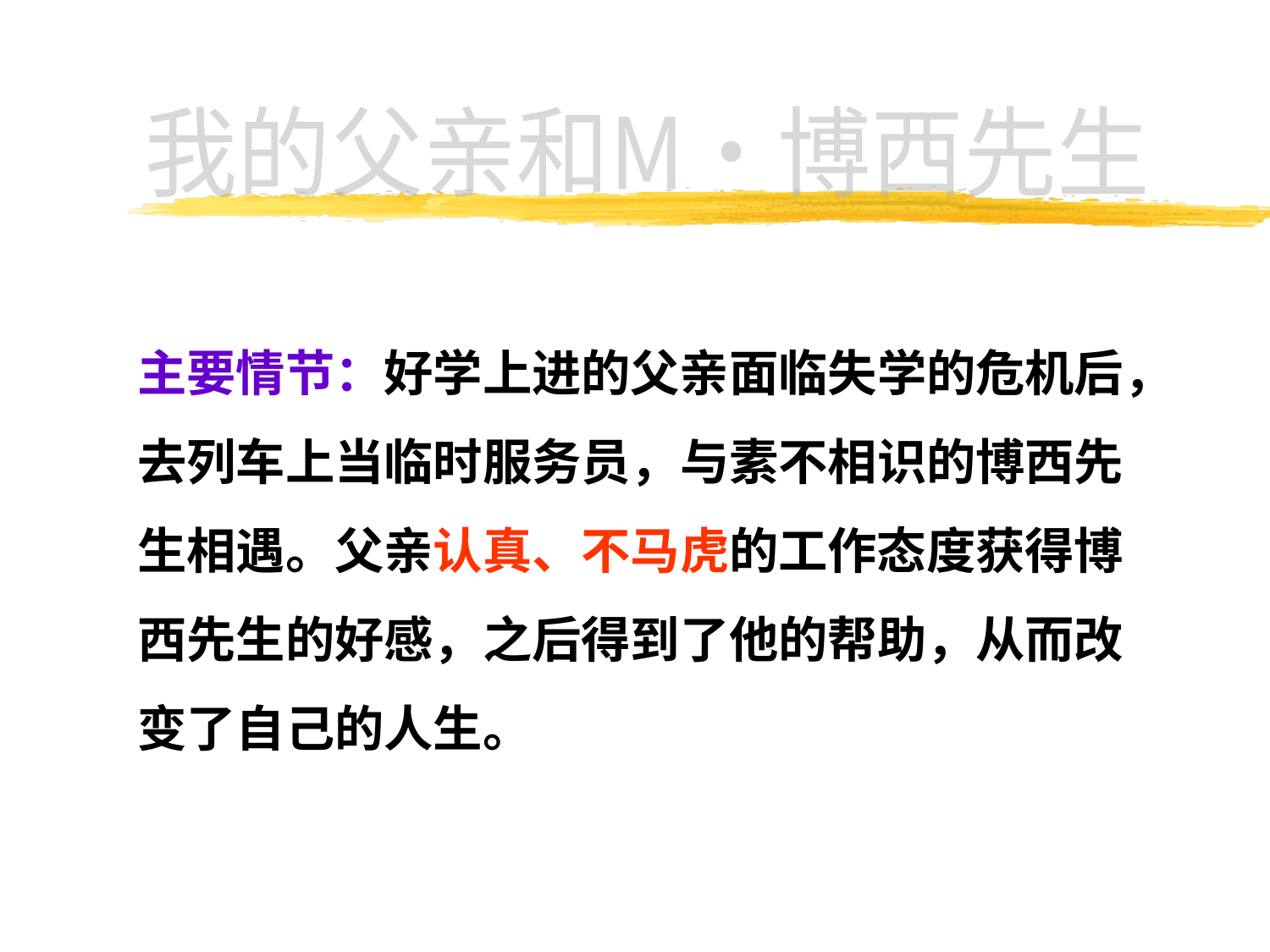

我的父亲和M·博西先生

主要情节：好学上进的父亲面临失学的危机后，去列车上当临时服务员，与素不相识的博西先生相遇。父亲认真、不马虎的工作态度获得博西先生的好感，之后得到了他的帮助，从而改变了自己的人生。